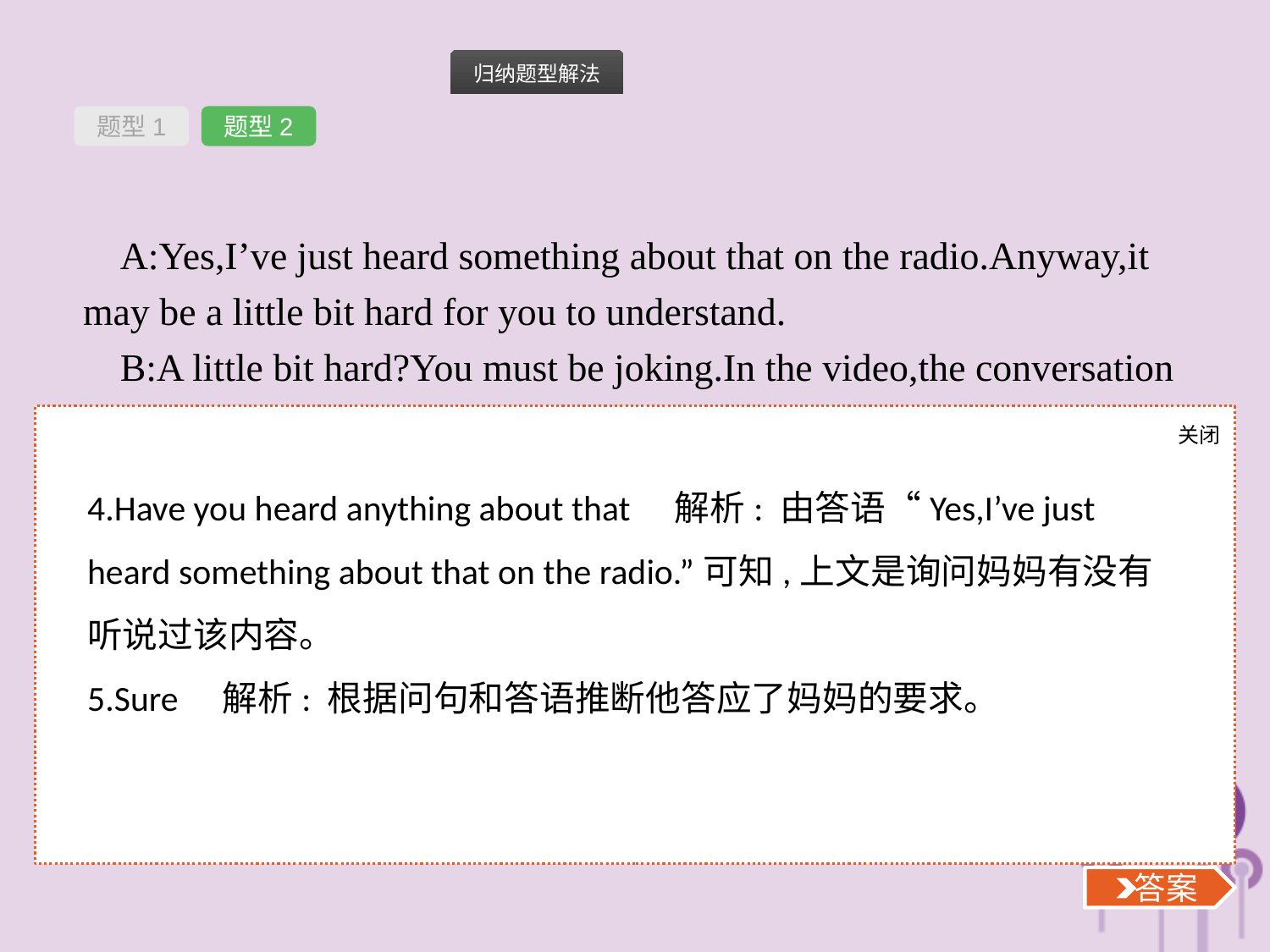

题型1
题型2
A:Yes,I’ve just heard something about that on the radio.Anyway,it may be a little bit hard for you to understand.
B:A little bit hard?You must be joking.In the video,the conversation between the father and the daughter explains the topic lively and clearly.
A:It does?Can I watch it with you?
B:　5　.I promise you’ll find it amazing and interesting.

关闭
  答案

4.Have you heard anything about that　解析: 由答语“Yes,I’ve just heard something about that on the radio.”可知,上文是询问妈妈有没有听说过该内容。
5.Sure　解析: 根据问句和答语推断他答应了妈妈的要求。
  答案